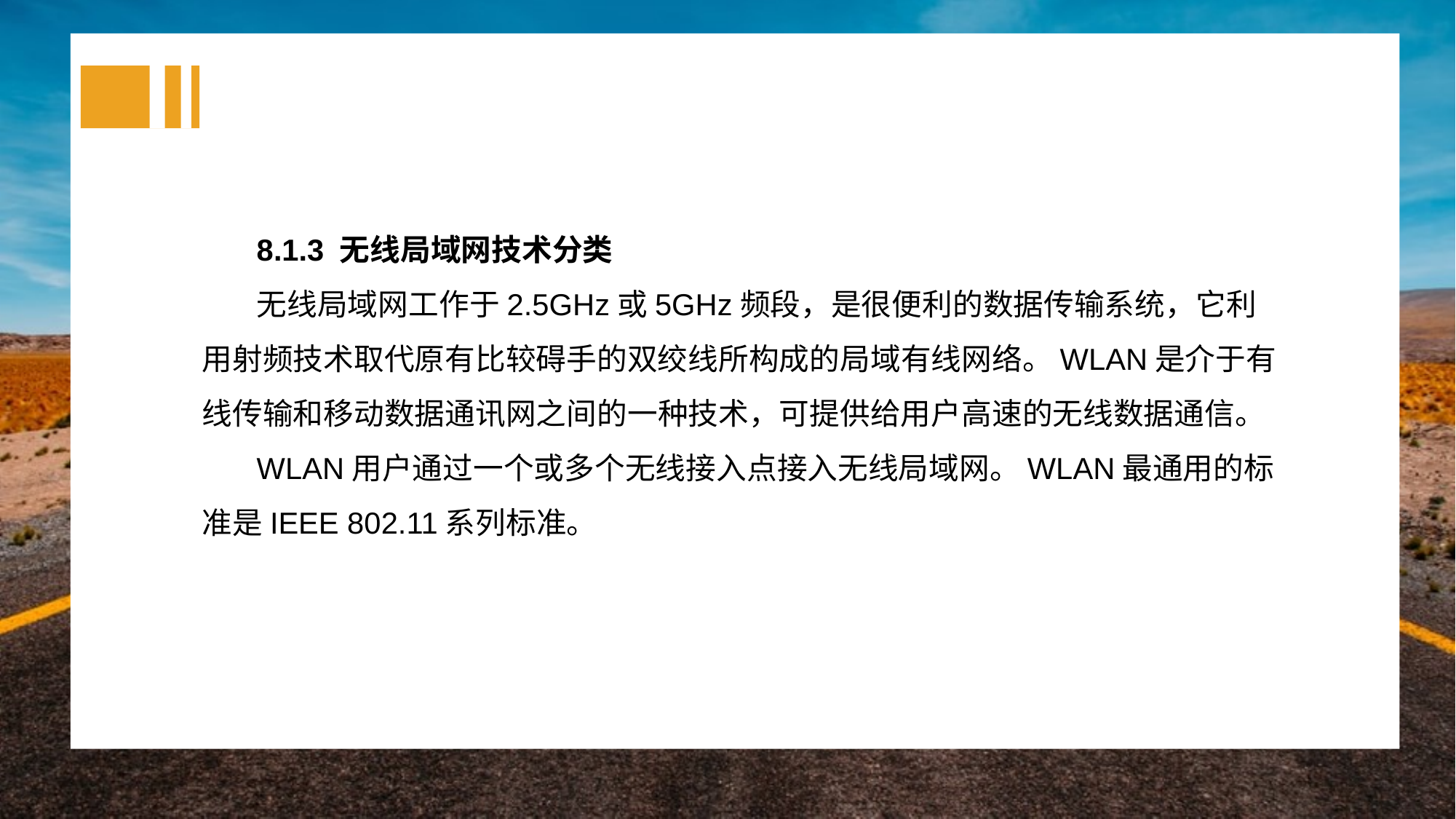

8.1.3 无线局域网技术分类
无线局域网工作于2.5GHz或5GHz频段，是很便利的数据传输系统，它利用射频技术取代原有比较碍手的双绞线所构成的局域有线网络。WLAN是介于有线传输和移动数据通讯网之间的一种技术，可提供给用户高速的无线数据通信。
WLAN用户通过一个或多个无线接入点接入无线局域网。WLAN最通用的标准是IEEE 802.11系列标准。